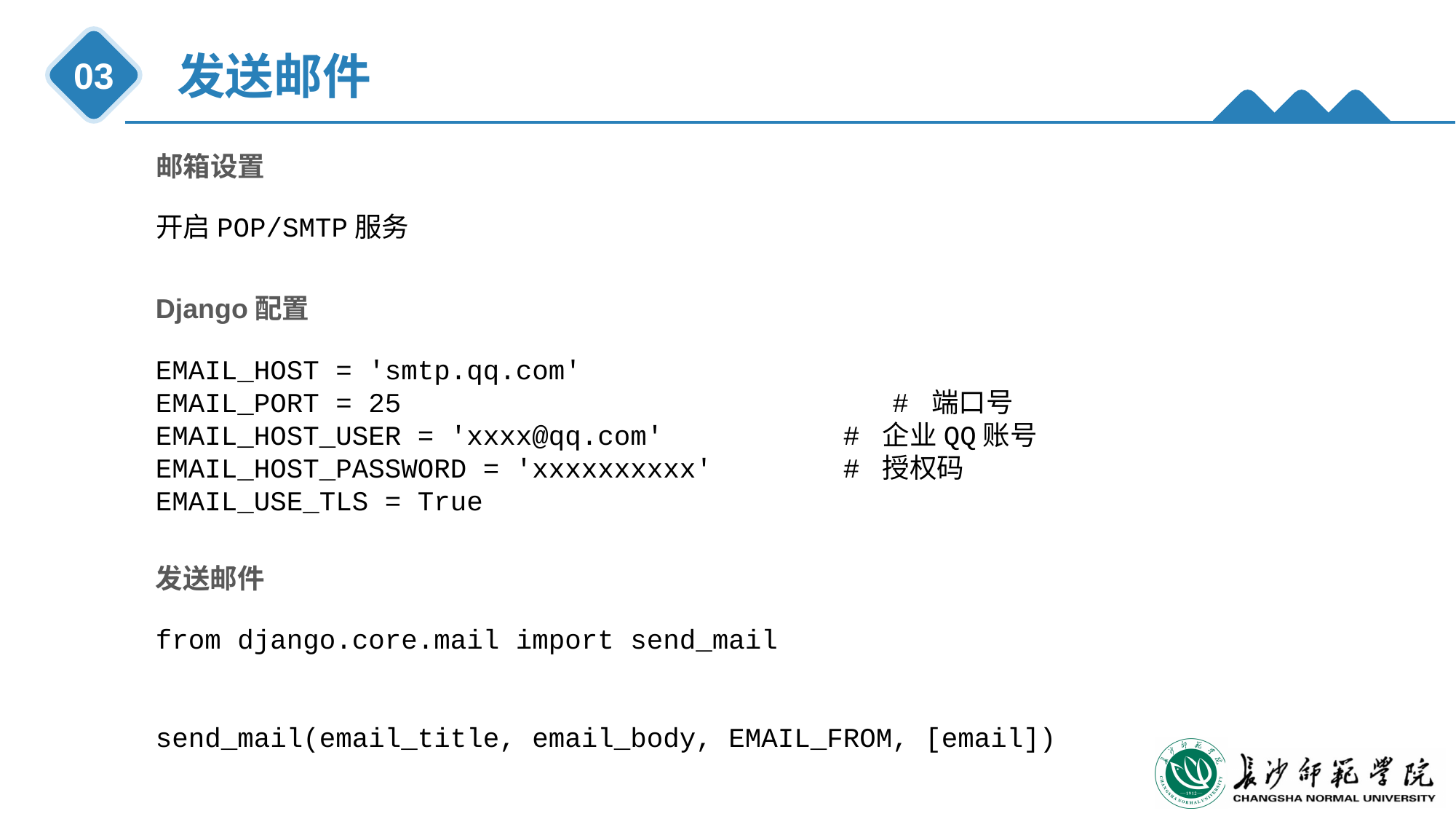

发送邮件
03

邮箱设置
开启POP/SMTP服务
Django配置
EMAIL_HOST = 'smtp.qq.com'
EMAIL_PORT = 25                              # 端口号
EMAIL_HOST_USER = 'xxxx@qq.com'           # 企业QQ账号
EMAIL_HOST_PASSWORD = 'xxxxxxxxxx'        # 授权码
EMAIL_USE_TLS = True
发送邮件
from django.core.mail import send_mail

send_mail(email_title, email_body, EMAIL_FROM, [email])